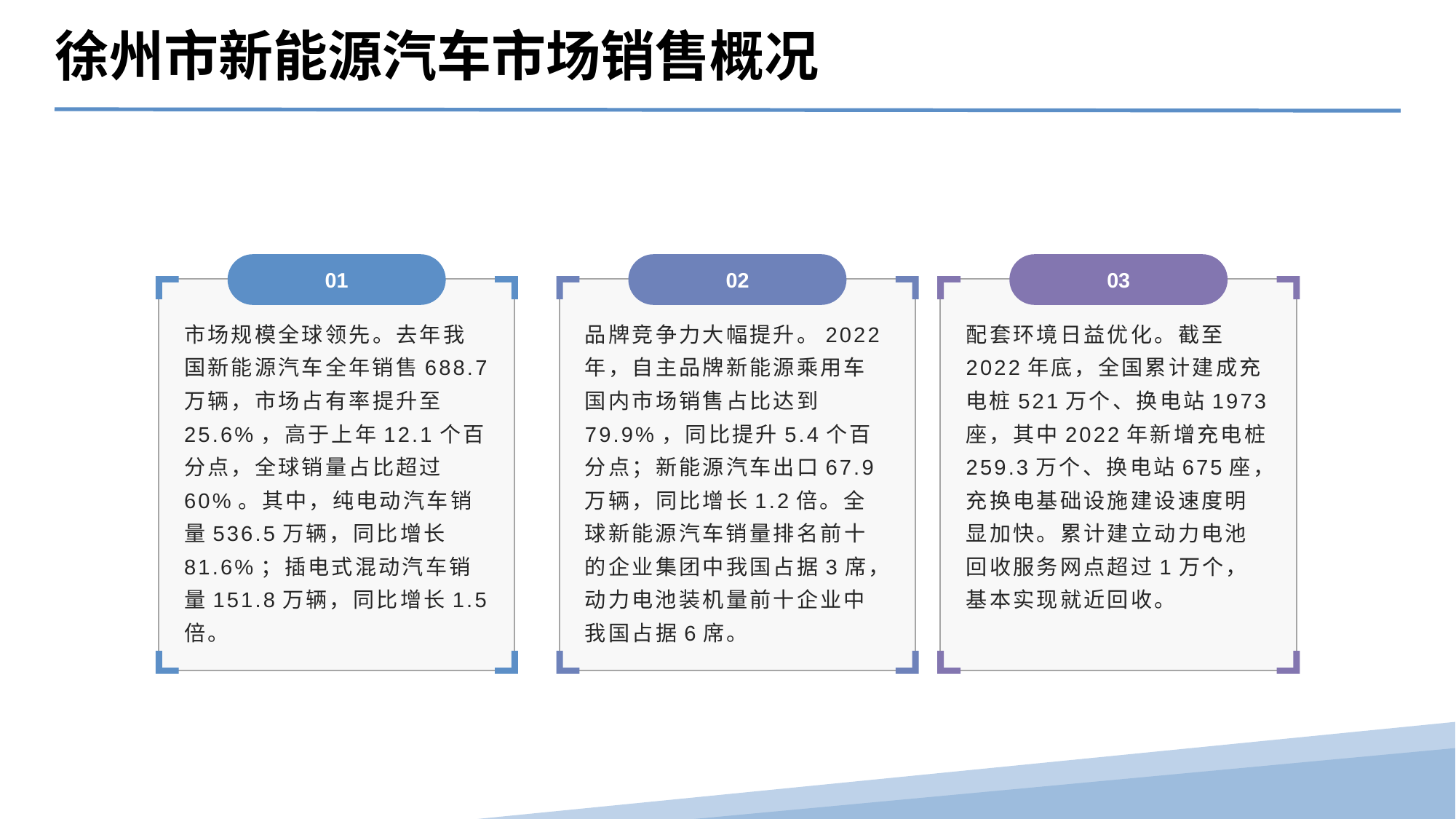

徐州市新能源汽车市场销售概况
01
02
03

市场规模全球领先。去年我国新能源汽车全年销售688.7万辆，市场占有率提升至25.6%，高于上年12.1个百分点，全球销量占比超过60%。其中，纯电动汽车销量536.5万辆，同比增长81.6%；插电式混动汽车销量151.8万辆，同比增长1.5倍。
品牌竞争力大幅提升。2022年，自主品牌新能源乘用车国内市场销售占比达到79.9%，同比提升5.4个百分点；新能源汽车出口67.9万辆，同比增长1.2倍。全球新能源汽车销量排名前十的企业集团中我国占据3席，动力电池装机量前十企业中我国占据6席。
配套环境日益优化。截至2022年底，全国累计建成充电桩521万个、换电站1973座，其中2022年新增充电桩259.3万个、换电站675座，充换电基础设施建设速度明显加快。累计建立动力电池回收服务网点超过1万个，基本实现就近回收。